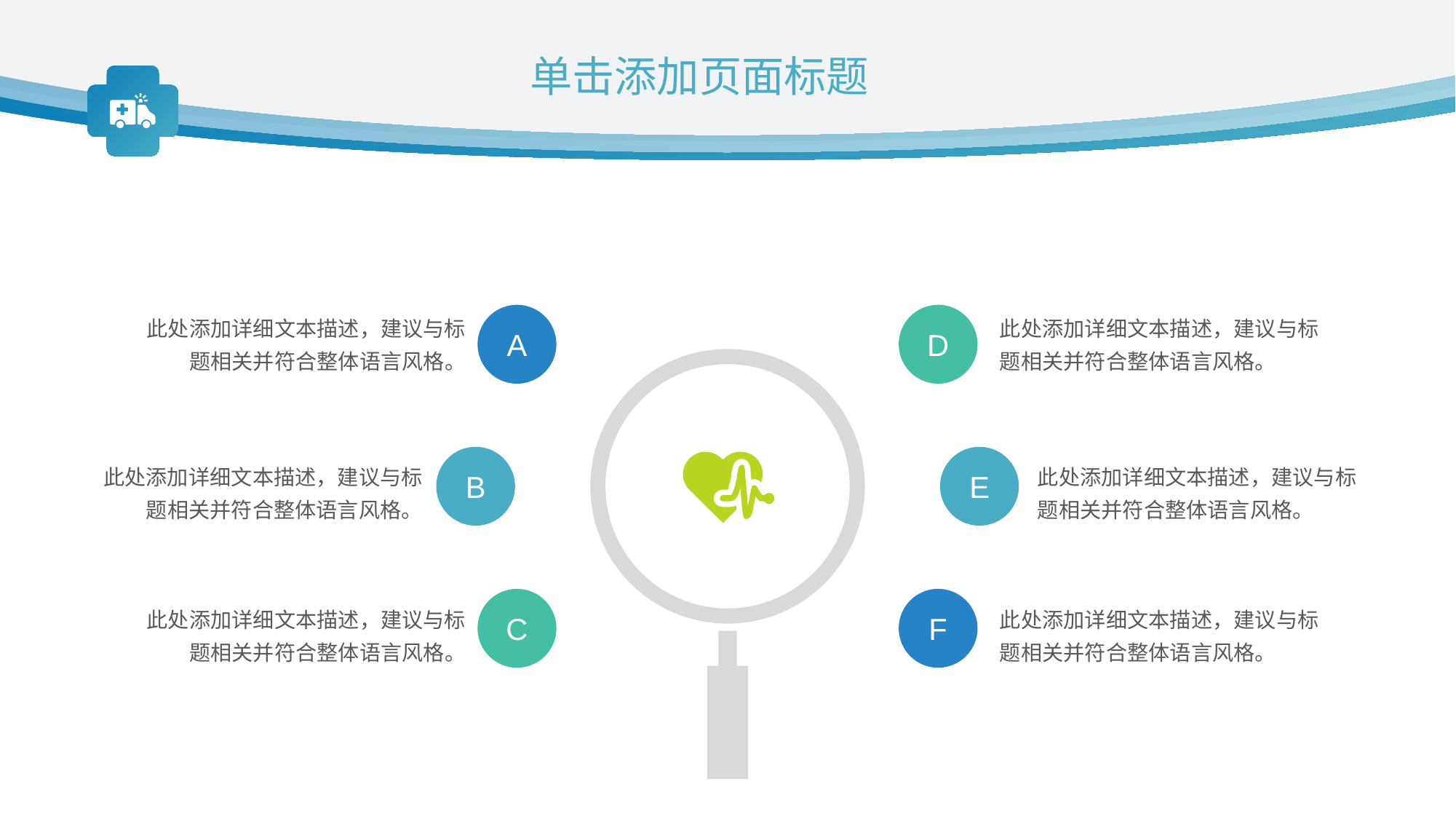

单击添加页面标题

A
D
此处添加详细文本描述，建议与标题相关并符合整体语言风格。
此处添加详细文本描述，建议与标题相关并符合整体语言风格。

B
E

此处添加详细文本描述，建议与标题相关并符合整体语言风格。
此处添加详细文本描述，建议与标题相关并符合整体语言风格。
C
F
此处添加详细文本描述，建议与标题相关并符合整体语言风格。
此处添加详细文本描述，建议与标题相关并符合整体语言风格。